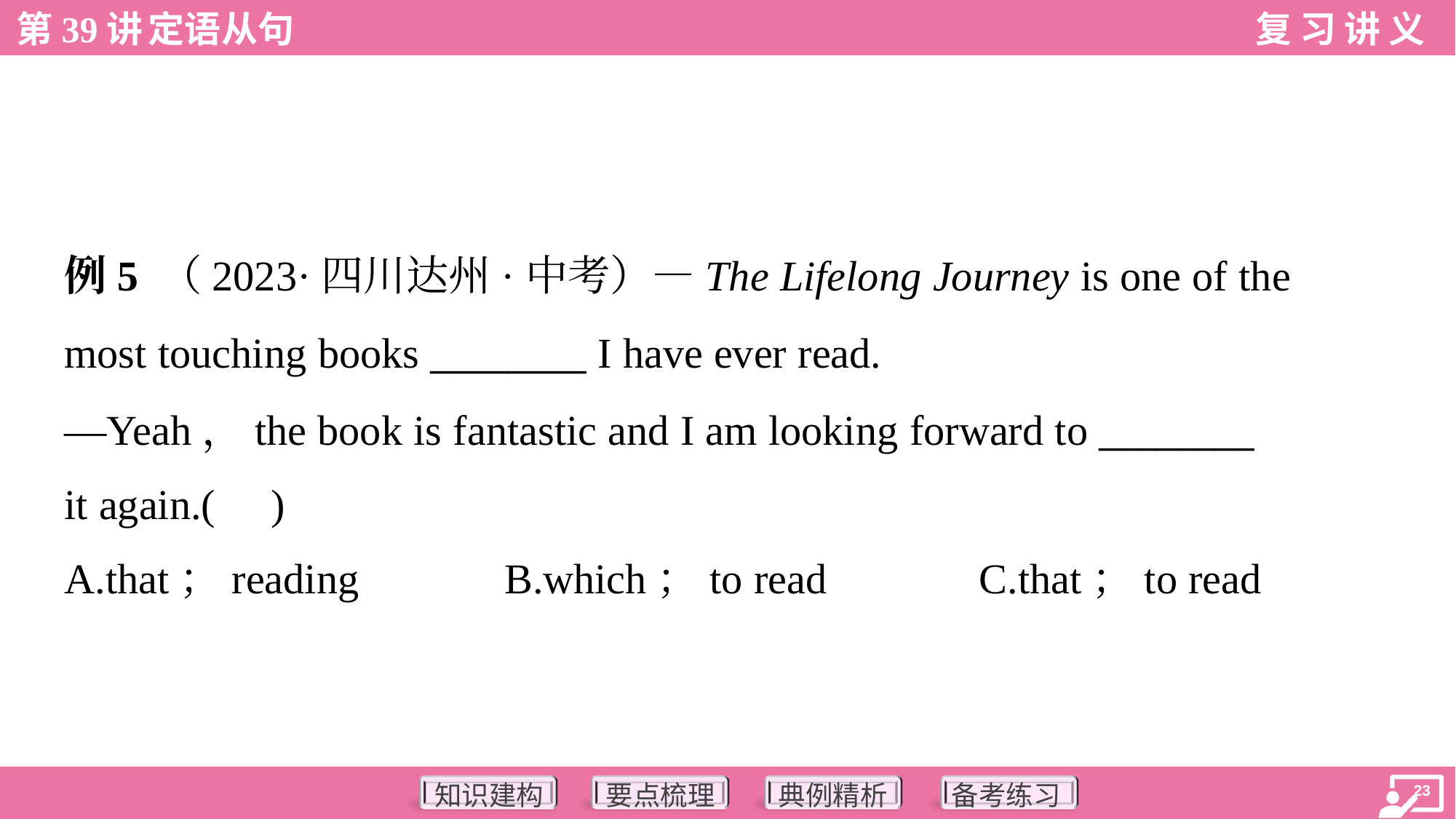

例5 （2023·四川达州·中考）—The Lifelong Journey is one of the
most touching books ________ I have ever read.
—Yeah，the book is fantastic and I am looking forward to ________
it again.(     )
A.that；reading	B.which；to read	C.that；to read